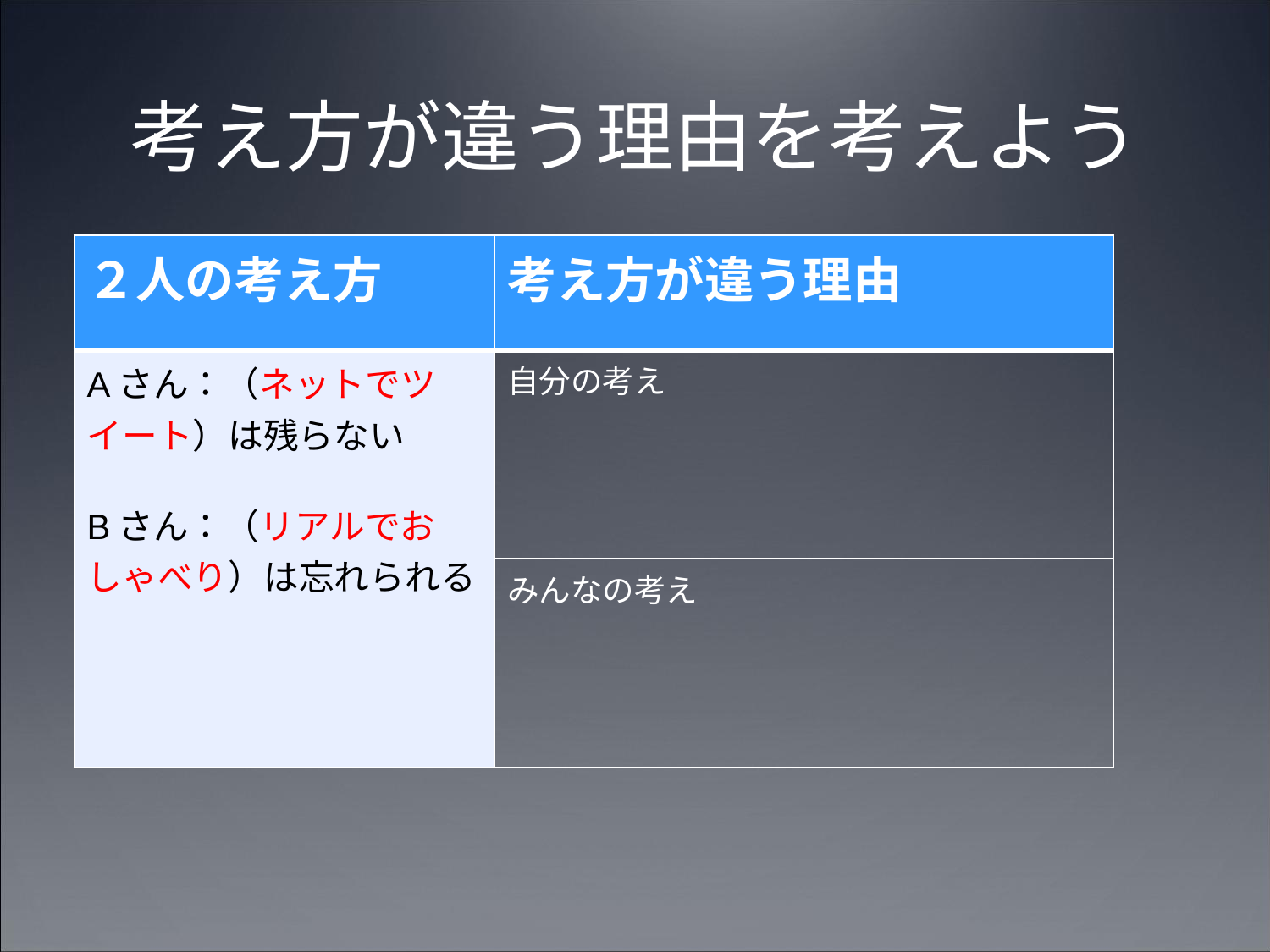

考え方が違う理由を考えよう
| ２人の考え方 | 考え方が違う理由 |
| --- | --- |
| Aさん：（ネットでツイート）は残らない   Bさん：（リアルでおしゃべり）は忘れられる | 自分の考え |
|  | みんなの考え |